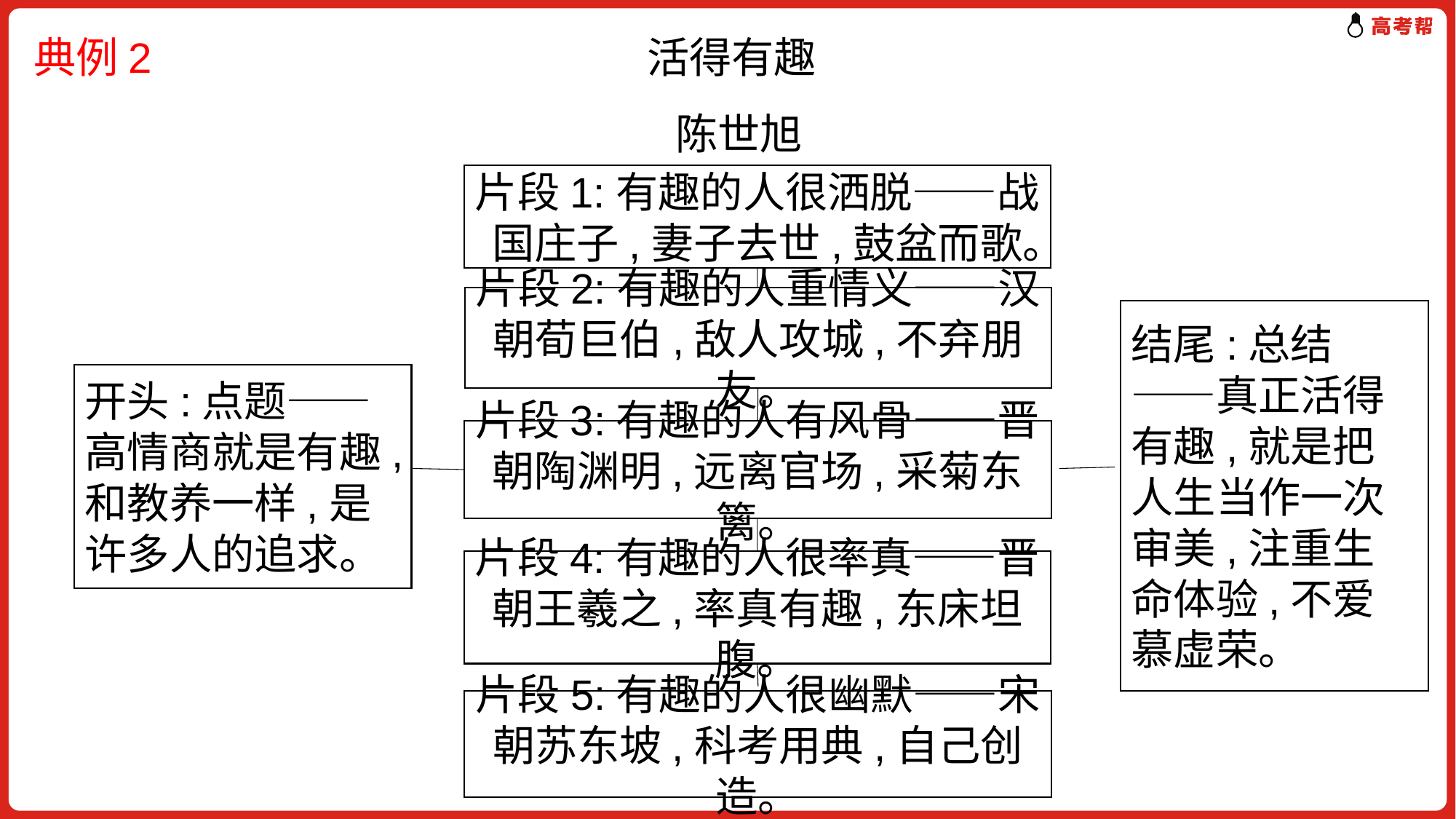

典例2                                         活得有趣
陈世旭
片段1:有趣的人很洒脱——战国庄子,妻子去世,鼓盆而歌。
片段2:有趣的人重情义——汉朝荀巨伯,敌人攻城,不弃朋友。
结尾:总结——真正活得有趣,就是把人生当作一次审美,注重生命体验,不爱慕虚荣。
开头:点题——高情商就是有趣,和教养一样,是许多人的追求。
片段3:有趣的人有风骨——晋朝陶渊明,远离官场,采菊东篱。
片段4:有趣的人很率真——晋朝王羲之,率真有趣,东床坦腹。
片段5:有趣的人很幽默——宋朝苏东坡,科考用典,自己创造。